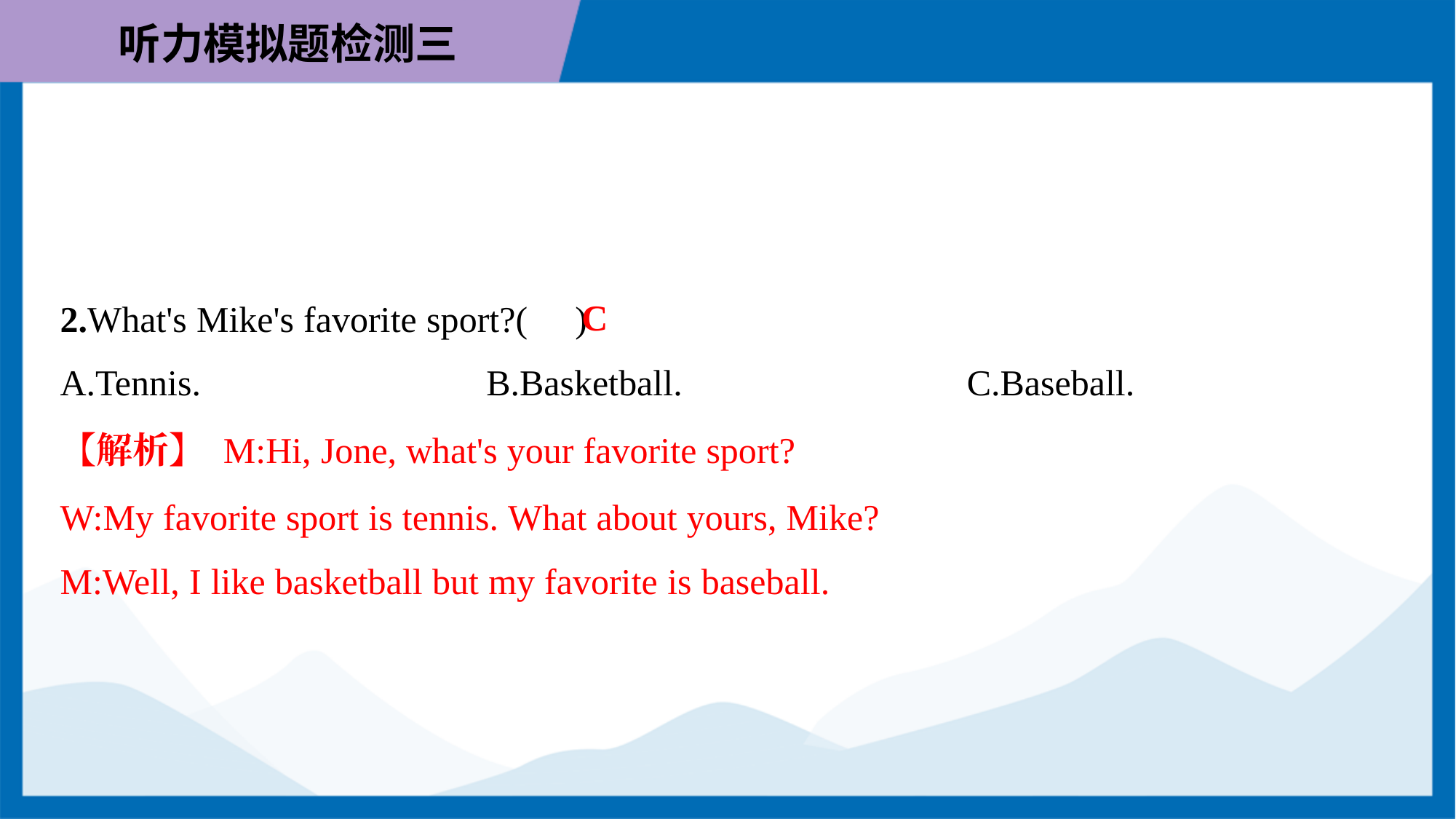

C
2.What's Mike's favorite sport?(     )
A.Tennis.	B.Basketball.	C.Baseball.
【解析】 M:Hi, Jone, what's your favorite sport?
W:My favorite sport is tennis. What about yours, Mike?
M:Well, I like basketball but my favorite is baseball.